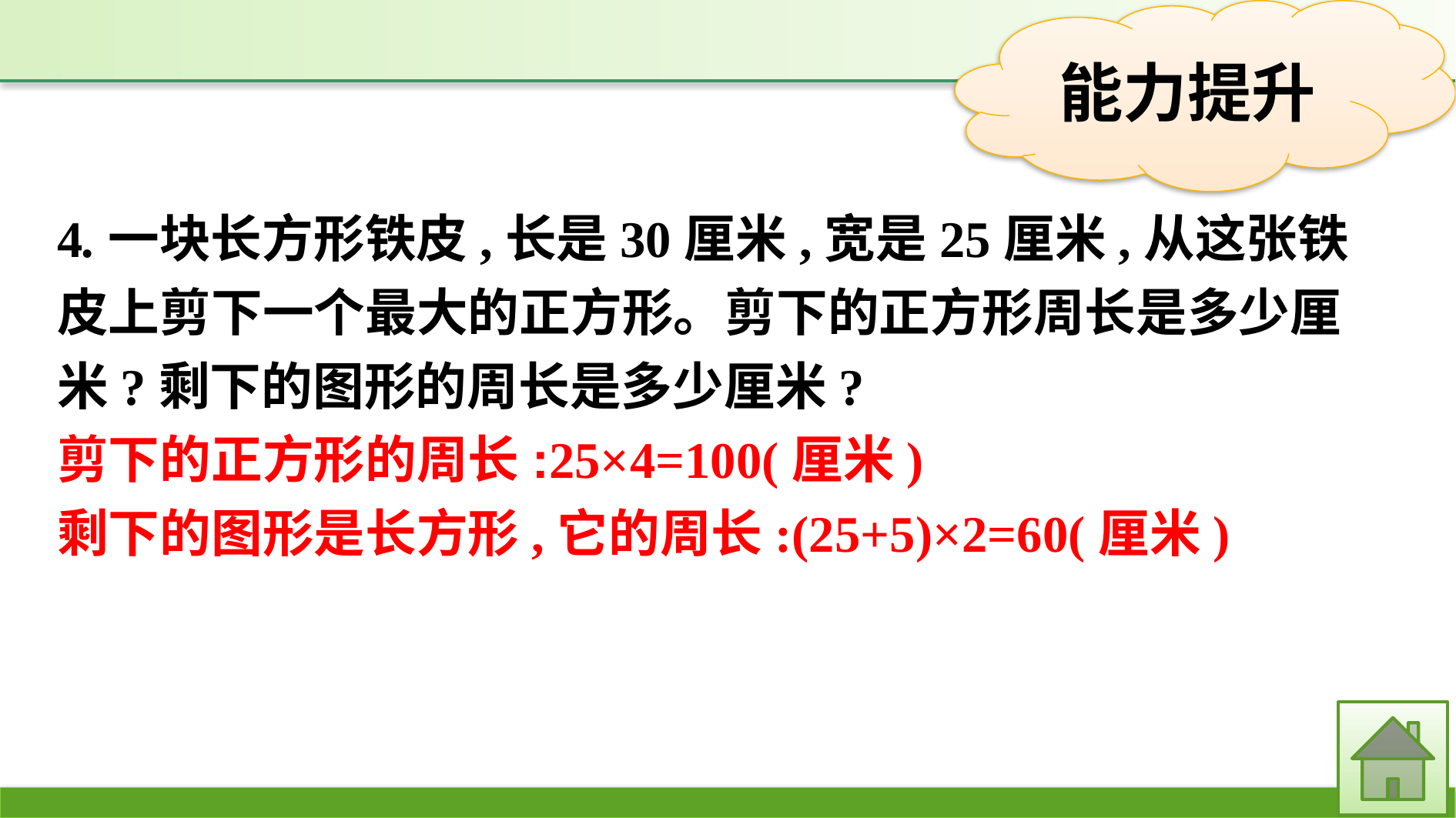

4.一块长方形铁皮,长是30厘米,宽是25厘米,从这张铁皮上剪下一个最大的正方形。剪下的正方形周长是多少厘米?剩下的图形的周长是多少厘米?
剪下的正方形的周长:25×4=100(厘米)
剩下的图形是长方形,它的周长:(25+5)×2=60(厘米)